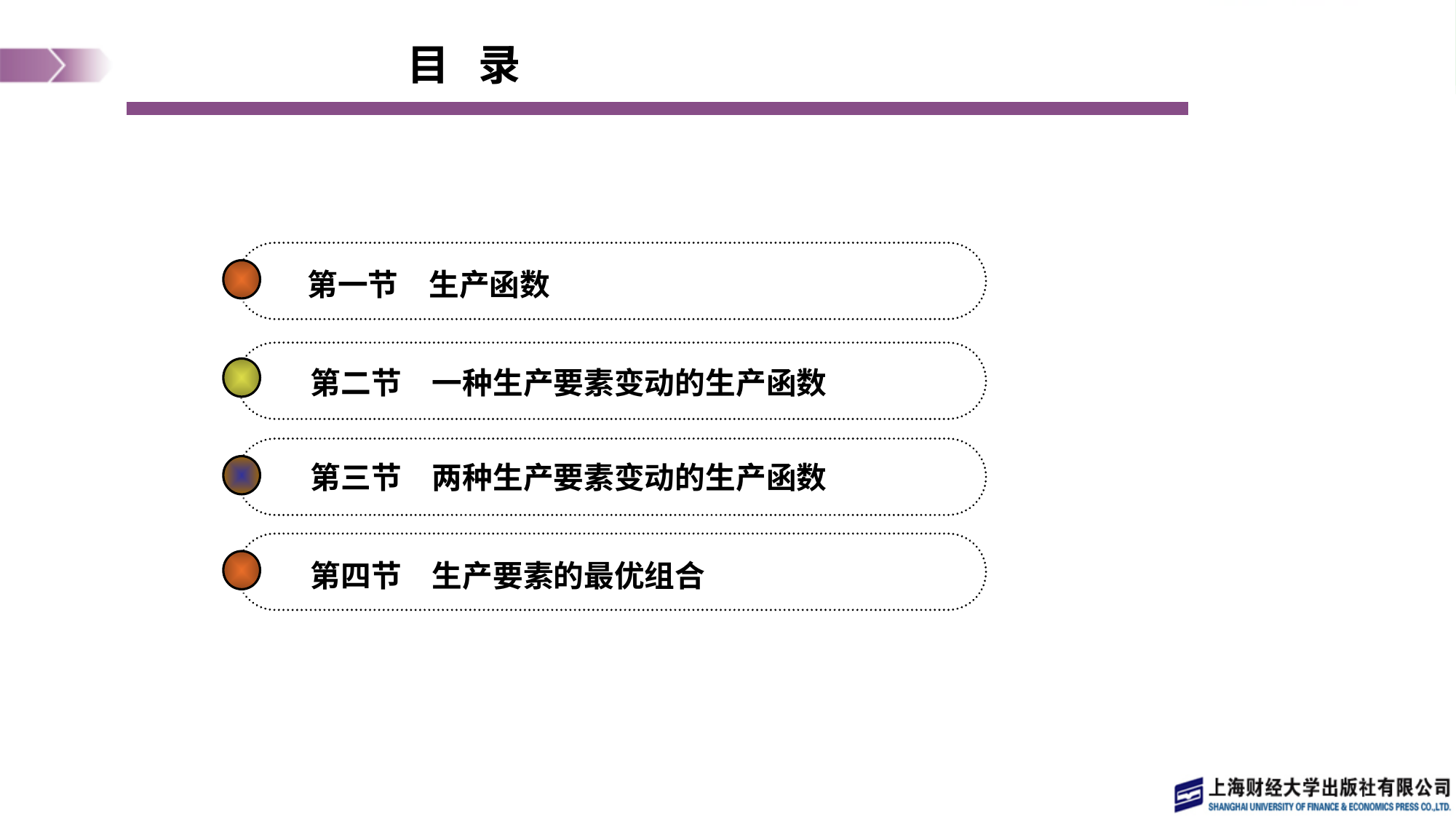

目   录

第一节　生产函数

第二节　一种生产要素变动的生产函数

第三节　两种生产要素变动的生产函数

第四节　生产要素的最优组合